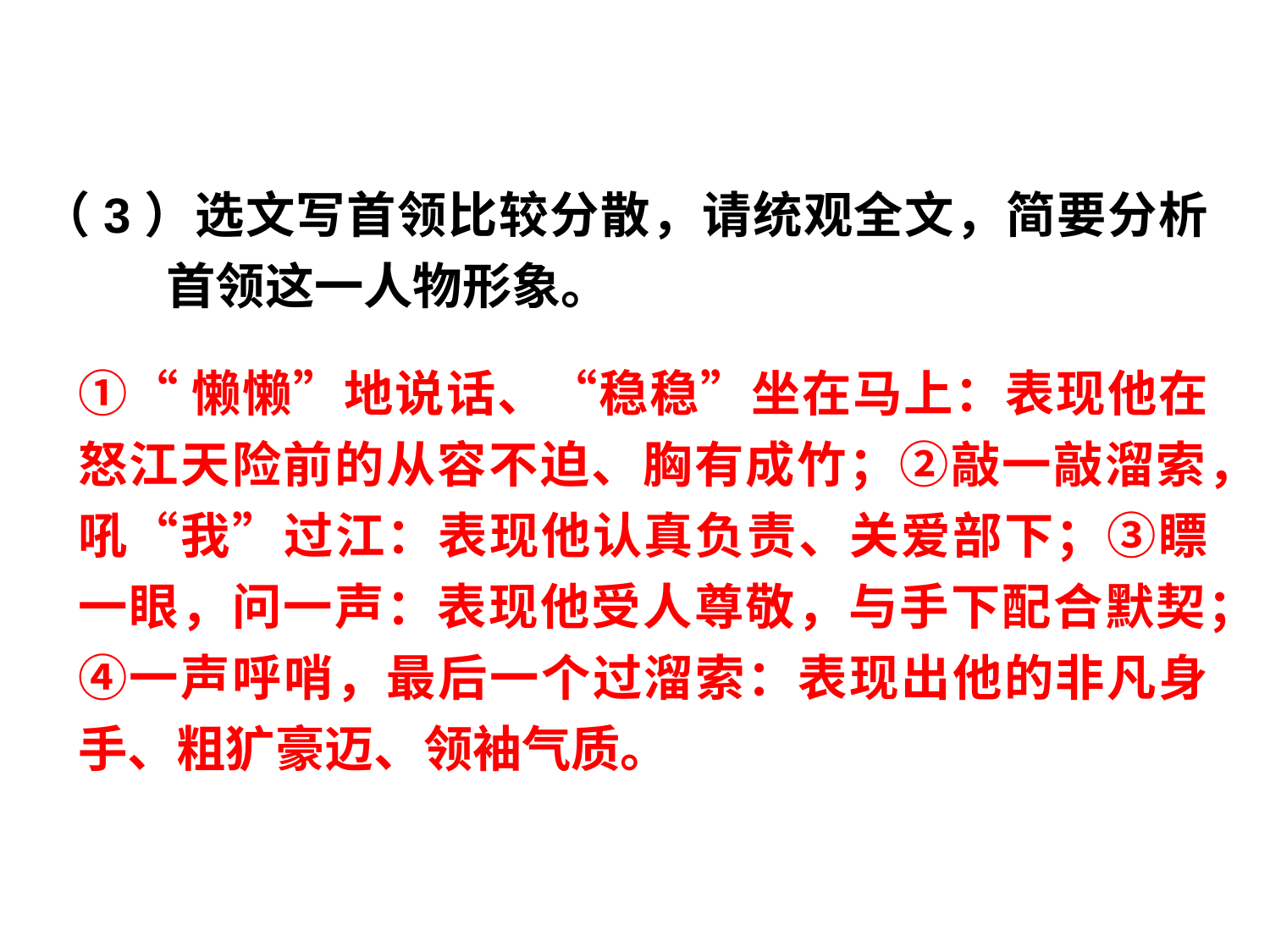

（3）选文写首领比较分散，请统观全文，简要分析首领这一人物形象。
①“懒懒”地说话、“稳稳”坐在马上：表现他在怒江天险前的从容不迫、胸有成竹；②敲一敲溜索，吼“我”过江：表现他认真负责、关爱部下；③瞟一眼，问一声：表现他受人尊敬，与手下配合默契；④一声呼哨，最后一个过溜索：表现出他的非凡身手、粗犷豪迈、领袖气质。